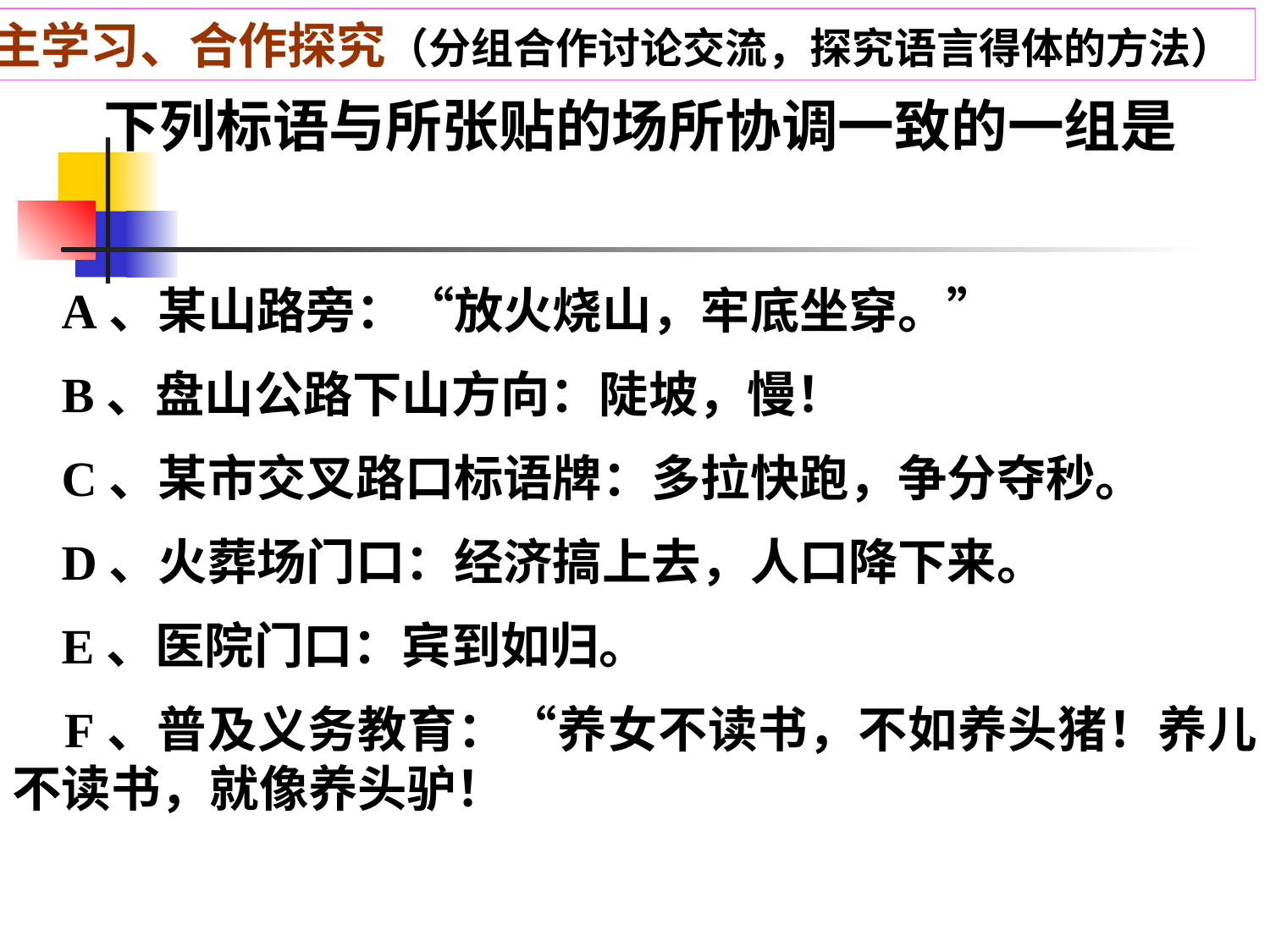

自主学习、合作探究（分组合作讨论交流，探究语言得体的方法）
      下列标语与所张贴的场所协调一致的一组是

    A、某山路旁：“放火烧山，牢底坐穿。”
    B、盘山公路下山方向：陡坡，慢！
    C、某市交叉路口标语牌：多拉快跑，争分夺秒。
    D、火葬场门口：经济搞上去，人口降下来。
    E、医院门口：宾到如归。
    F、普及义务教育：“养女不读书，不如养头猪！养儿不读书，就像养头驴！